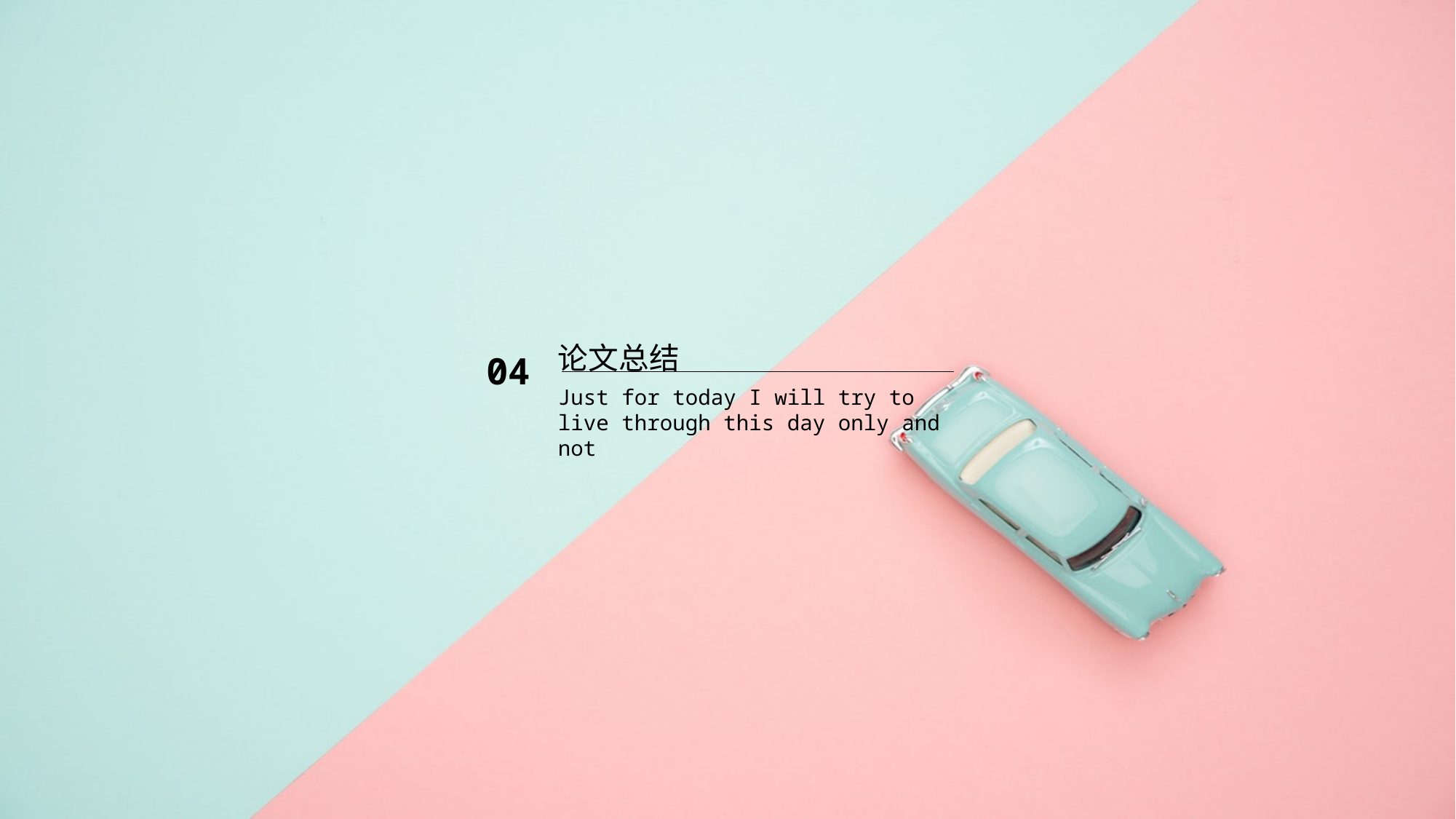

论文总结
04
Just for today I will try to live through this day only and not